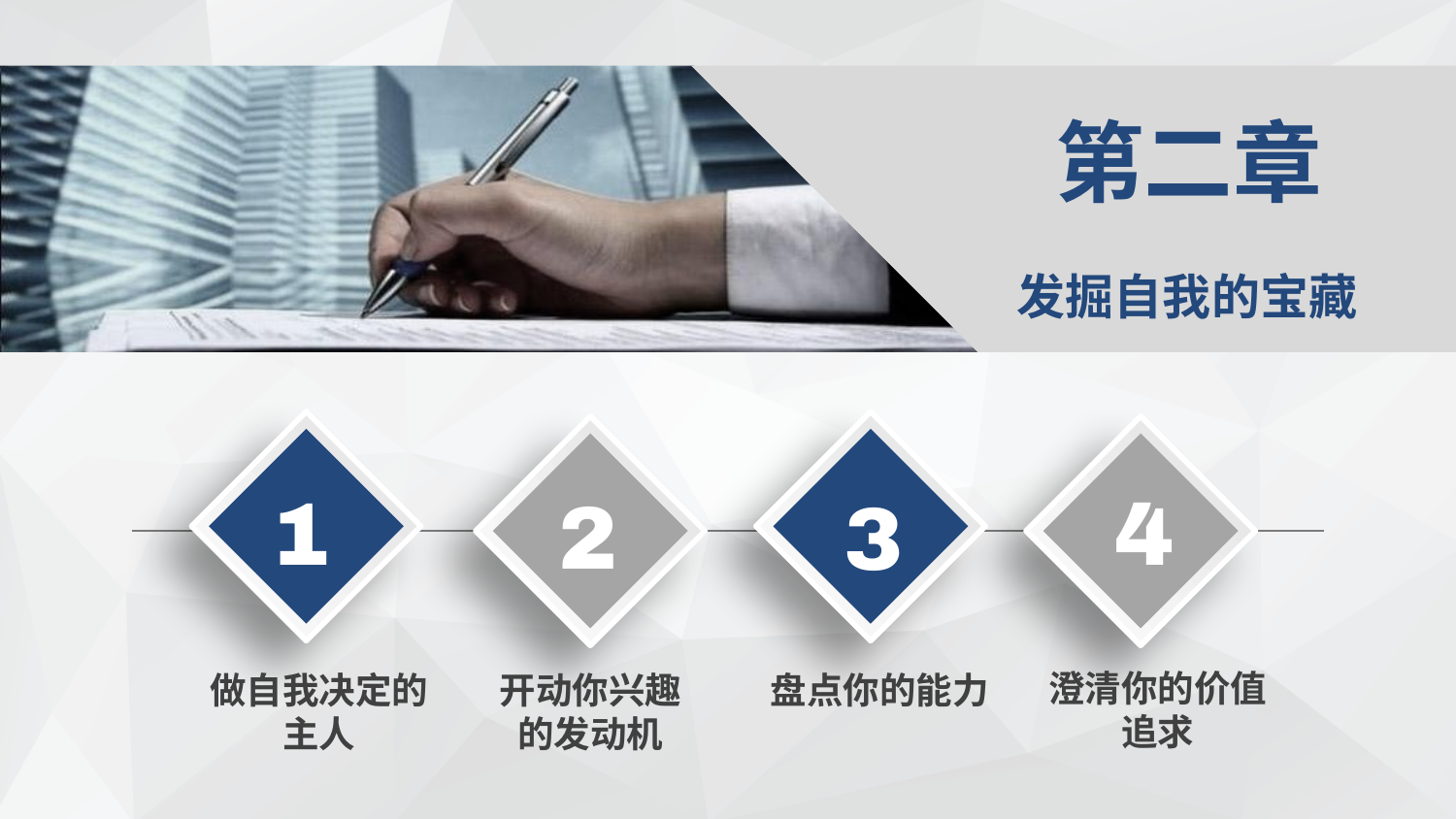

第二章
发掘自我的宝藏

4
1
2
3
澄清你的价值追求
做自我决定的主人
盘点你的能力
开动你兴趣的发动机